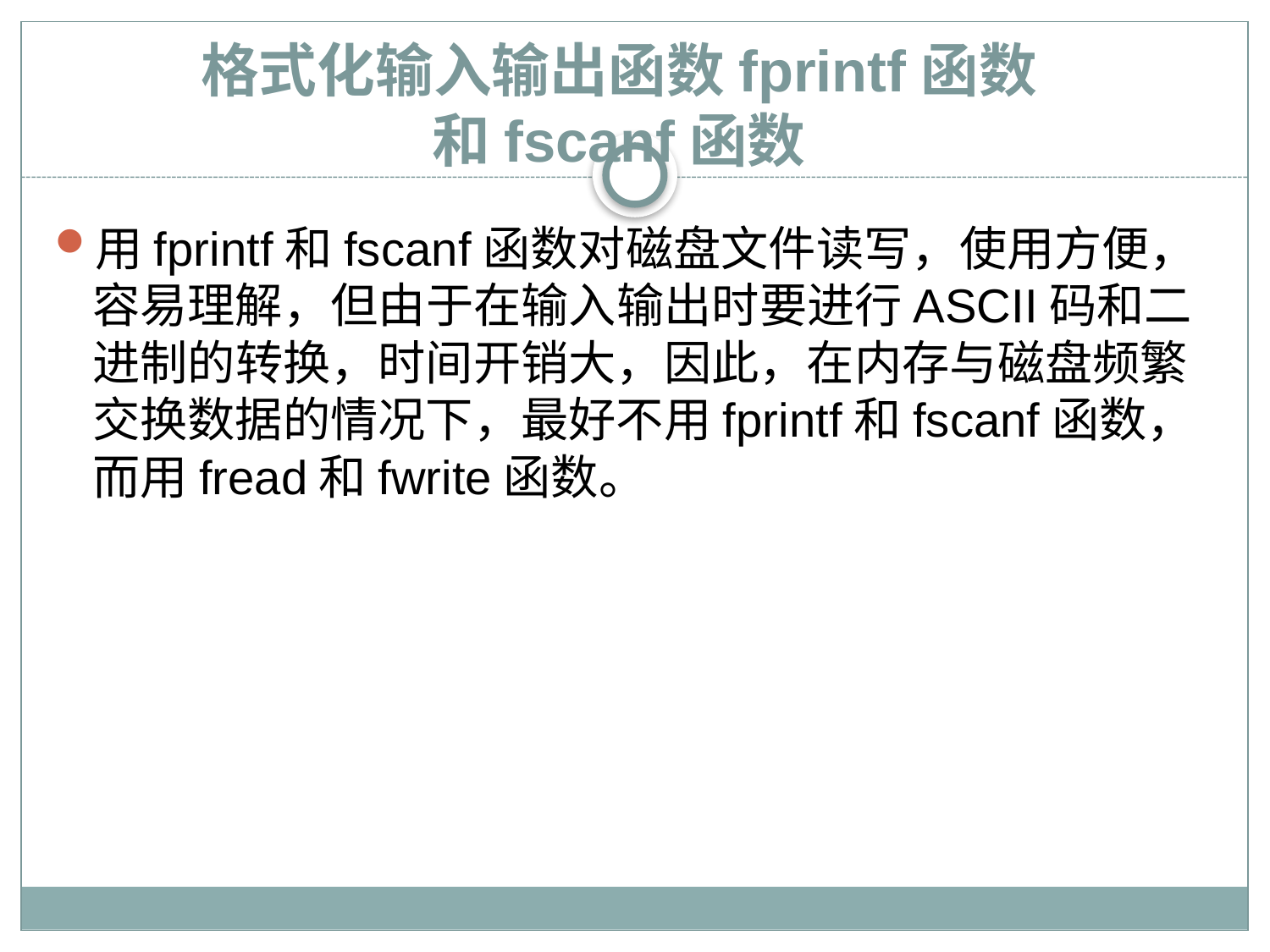

# 格式化输入输出函数fprintf函数 和fscanf函数
用fprintf和fscanf函数对磁盘文件读写，使用方便，容易理解，但由于在输入输出时要进行ASCII码和二进制的转换，时间开销大，因此，在内存与磁盘频繁交换数据的情况下，最好不用fprintf和fscanf函数，而用fread和fwrite函数。